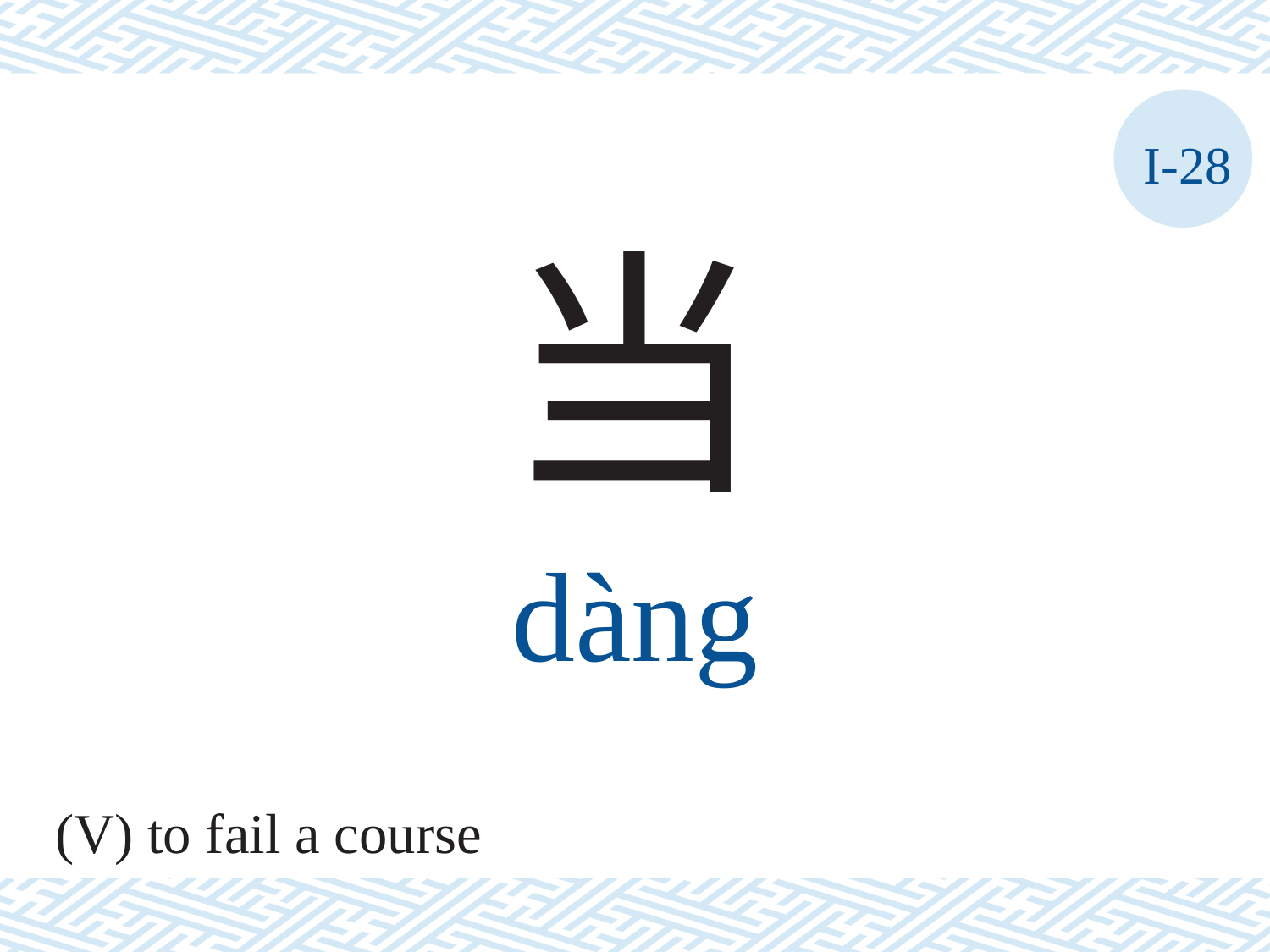

I-28
当
dàng
(V) to fail a course